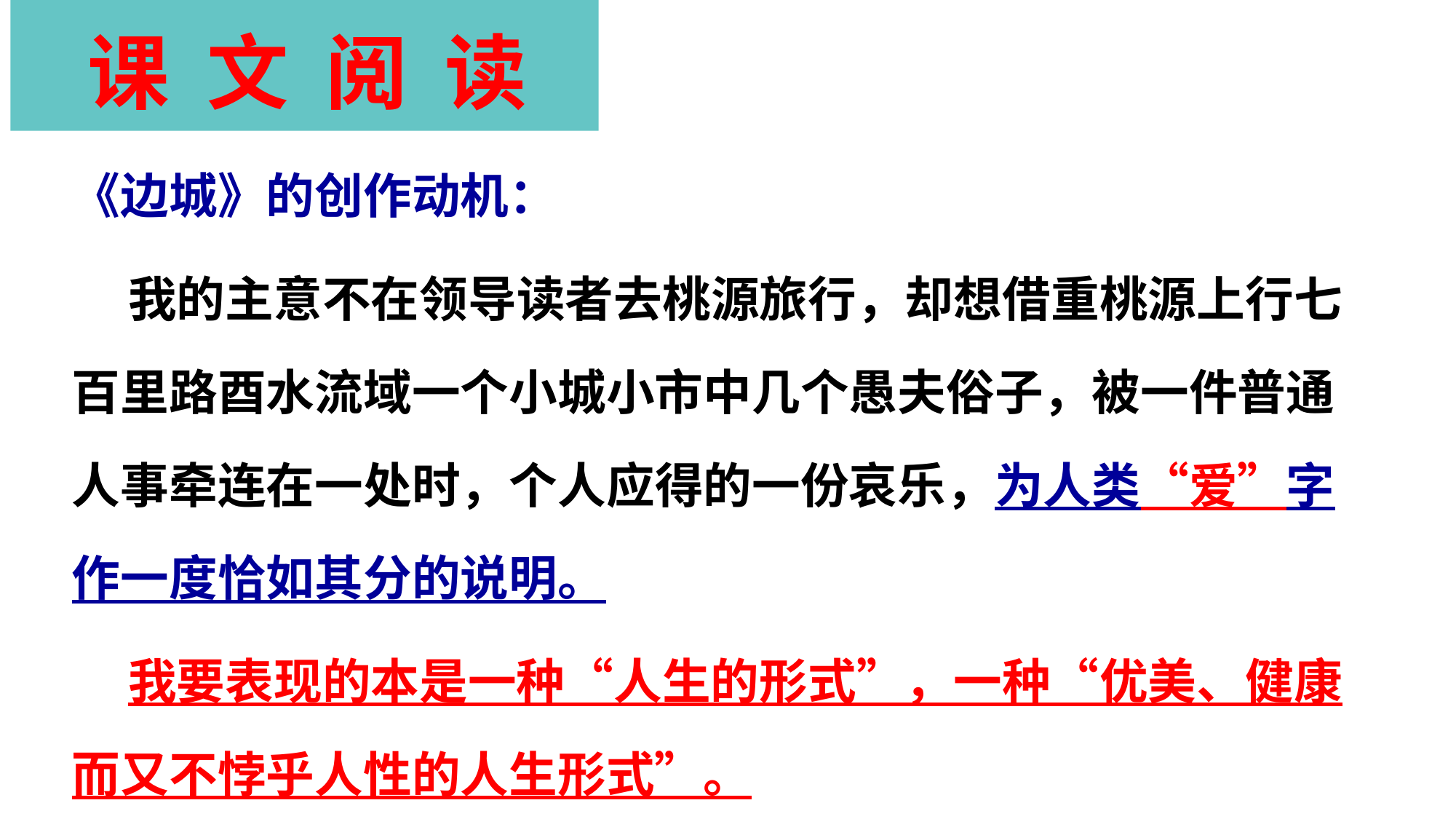

课  文  阅  读
《边城》的创作动机：
    我的主意不在领导读者去桃源旅行，却想借重桃源上行七百里路酉水流域一个小城小市中几个愚夫俗子，被一件普通人事牵连在一处时，个人应得的一份哀乐，为人类“爱”字作一度恰如其分的说明。
    我要表现的本是一种“人生的形式”，一种“优美、健康而又不悖乎人性的人生形式”。